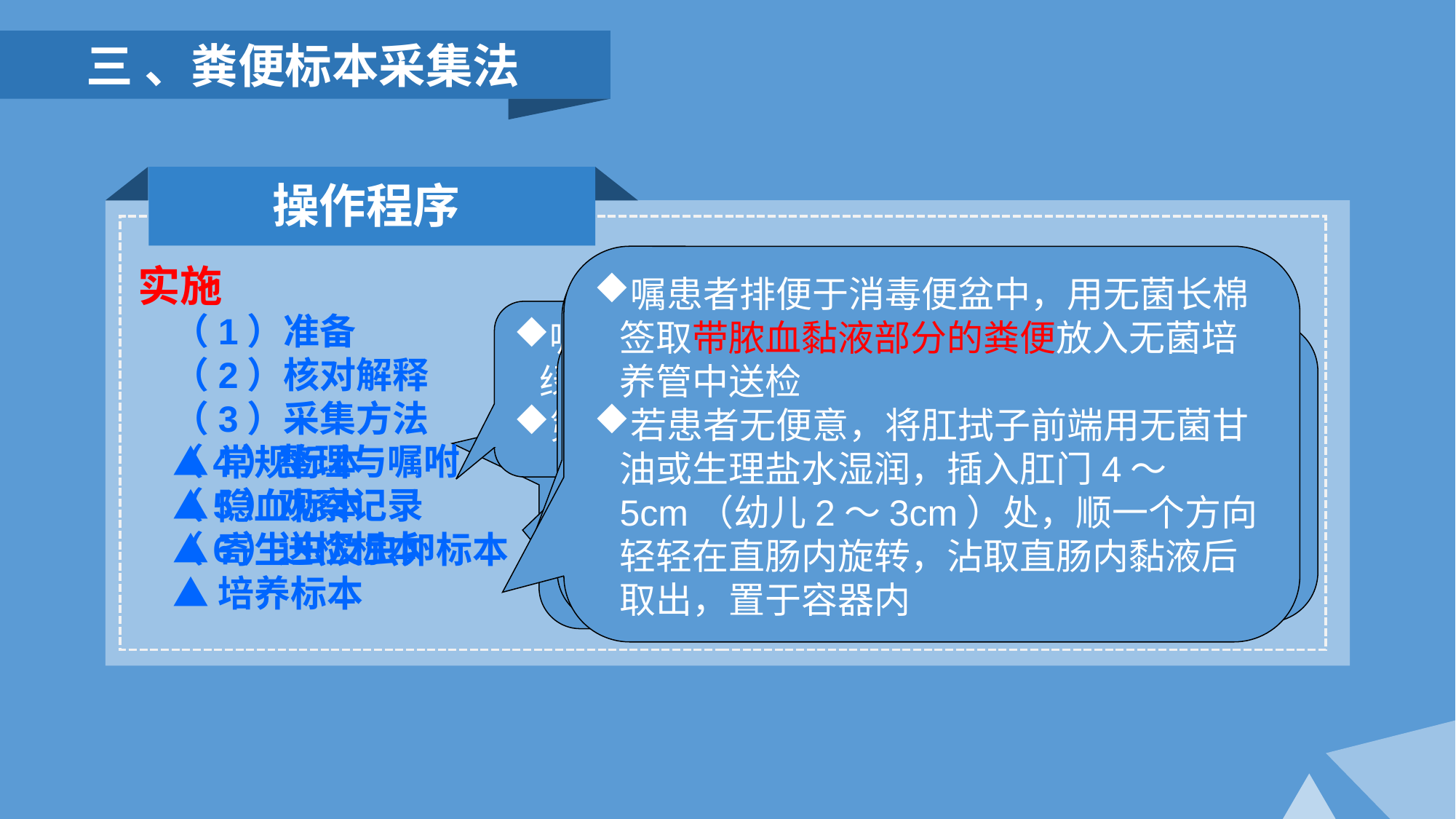

三 、粪便标本采集法

操作程序

嘱患者排便于消毒便盆中，用无菌长棉签取带脓血黏液部分的粪便放入无菌培养管中送检
若患者无便意，将肛拭子前端用无菌甘油或生理盐水湿润，插入肛门4～5cm（幼儿2～3cm）处，顺一个方向轻轻在直肠内旋转，沾取直肠内黏液后取出，置于容器内
实施
检查阿米巴原虫：采集粪便标本前，先将便盆用热水加温，患者排便后连同便盆立即送检
检查蛲虫：于夜晚12点左右或清晨排便前，将透明胶带贴在肛门四周
取下粘有虫卵的透明胶带，粘贴在载玻片上或将透明胶带对合
（1）准备
（2）核对解释
（3）采集方法
▲常规标本
▲隐血标本
▲寄生虫及虫卵标本
▲培养标本

嘱患者检查前3d禁食肉类、动物血、肝、绿色蔬菜、含铁丰富的食物和药物
第4d按常规标本采集粪便标本
检查寄生虫卵：嘱患者排便于清洁便盆中，采集不同部位带脓血、黏液的粪便5～10g送
找寄生虫体或虫卵计数：患者服驱虫药后或作血吸虫孵化检查则应留取全部粪便
采集24h便

嘱患者排便于清洁便盆中，用棉签或检便匙挑取粪便中央部分或黏液、脓血等异常部分，量约5g（相当于蚕豆大小）放入蜡纸盒内
水样便盛于容器中
（4）整理与嘱咐
（5）观察记录
（6）送检标本